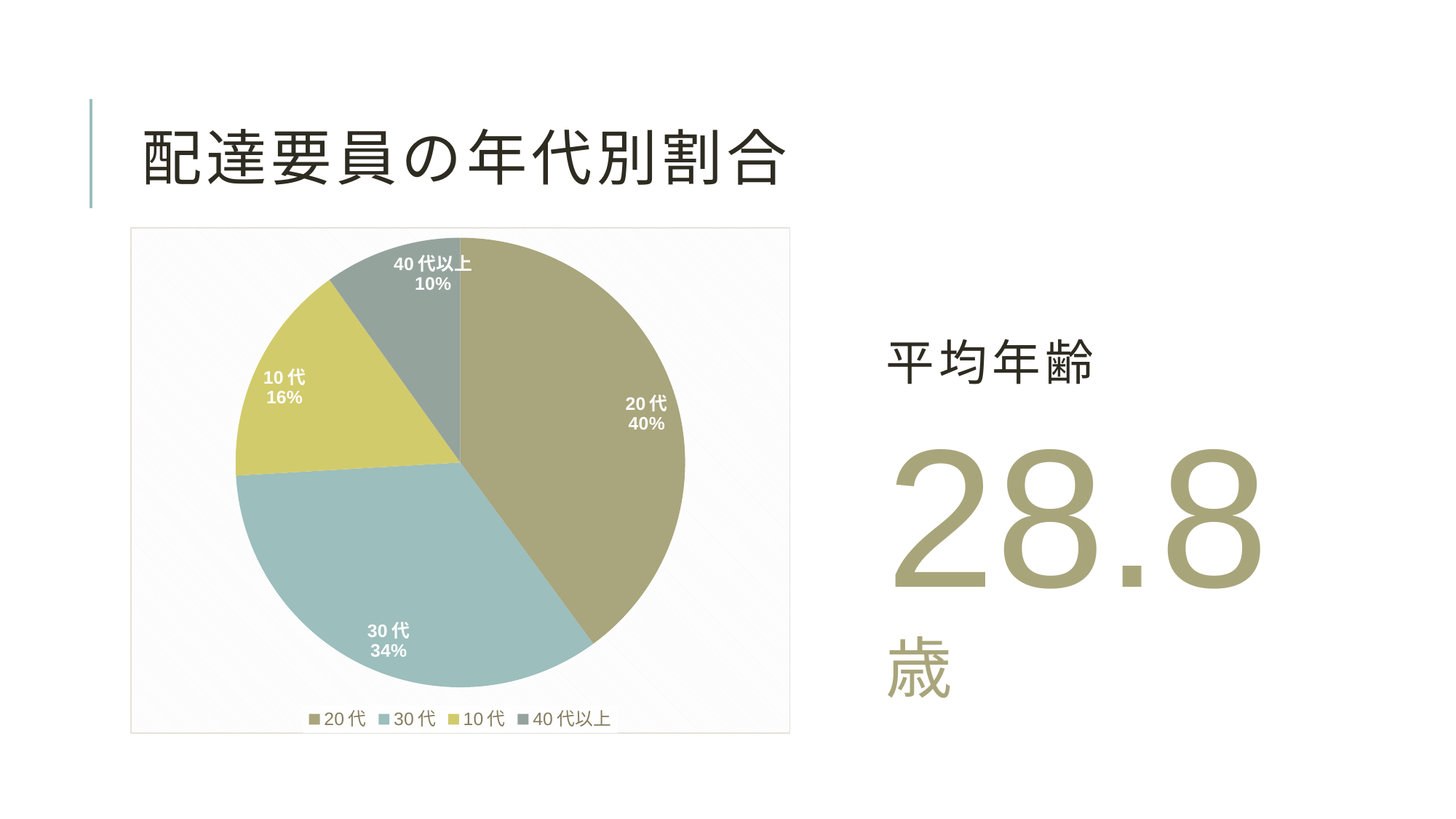

# 配達要員の年代別割合

### Chart

| Category | 人数 |
|---|---|
| 20代 | 214.0 |
| 30代 | 183.0 |
| 10代 | 86.0 |
| 40代以上 | 53.0 |
平均年齢
28.8歳